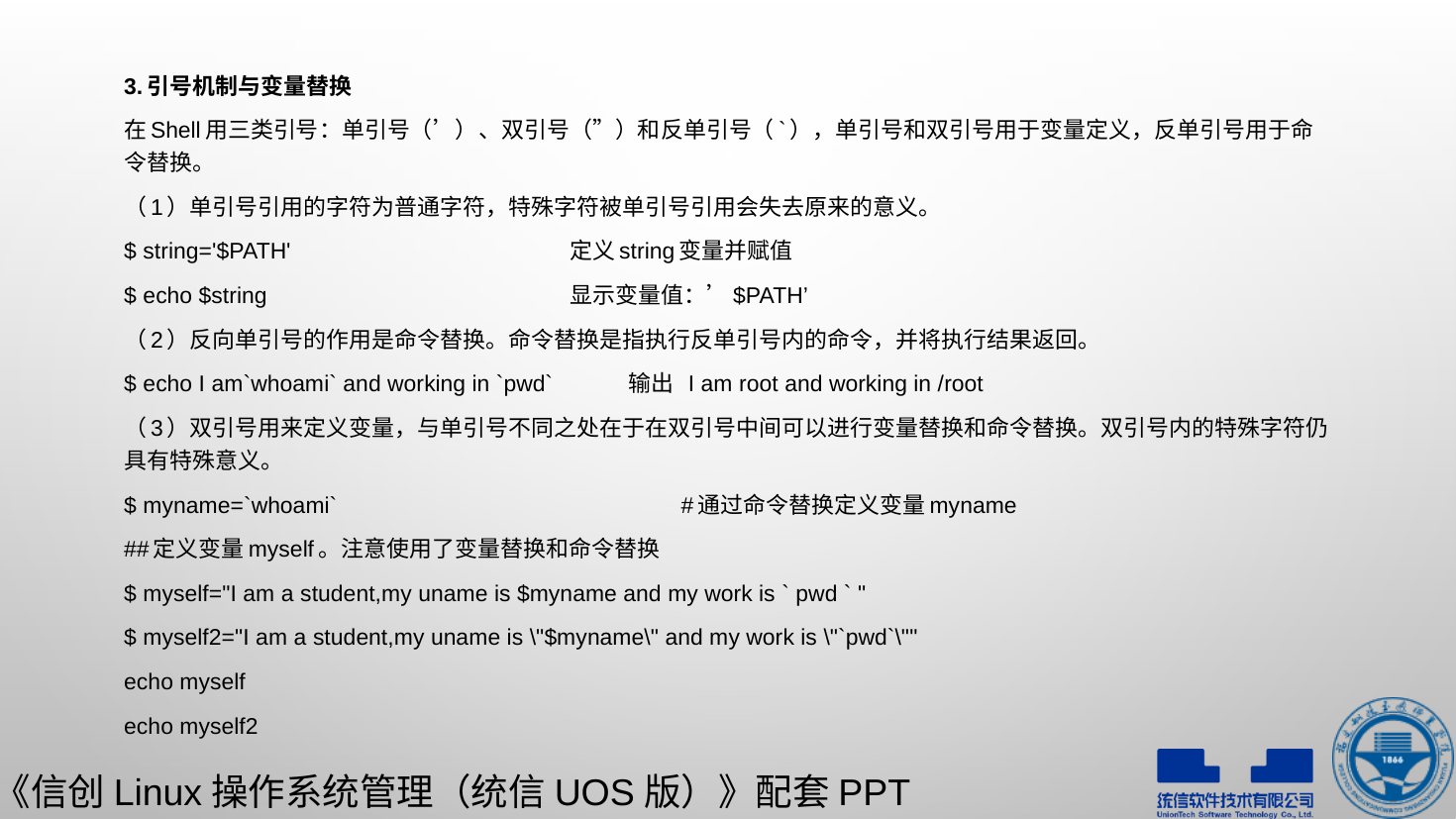

3.引号机制与变量替换
在Shell用三类引号：单引号（’）、双引号（”）和反单引号（`），单引号和双引号用于变量定义，反单引号用于命令替换。
（1）单引号引用的字符为普通字符，特殊字符被单引号引用会失去原来的意义。
$ string='$PATH'			定义string变量并赋值
$ echo $string			显示变量值：’$PATH’
（2）反向单引号的作用是命令替换。命令替换是指执行反单引号内的命令，并将执行结果返回。
$ echo I am`whoami` and working in `pwd`           输出  I am root and working in /root
（3）双引号用来定义变量，与单引号不同之处在于在双引号中间可以进行变量替换和命令替换。双引号内的特殊字符仍具有特殊意义。
$ myname=`whoami`				#通过命令替换定义变量myname
##定义变量myself。注意使用了变量替换和命令替换
$ myself="I am a student,my uname is $myname and my work is ` pwd ` "
$ myself2="I am a student,my uname is \"$myname\" and my work is \"`pwd`\""
echo myself
echo myself2